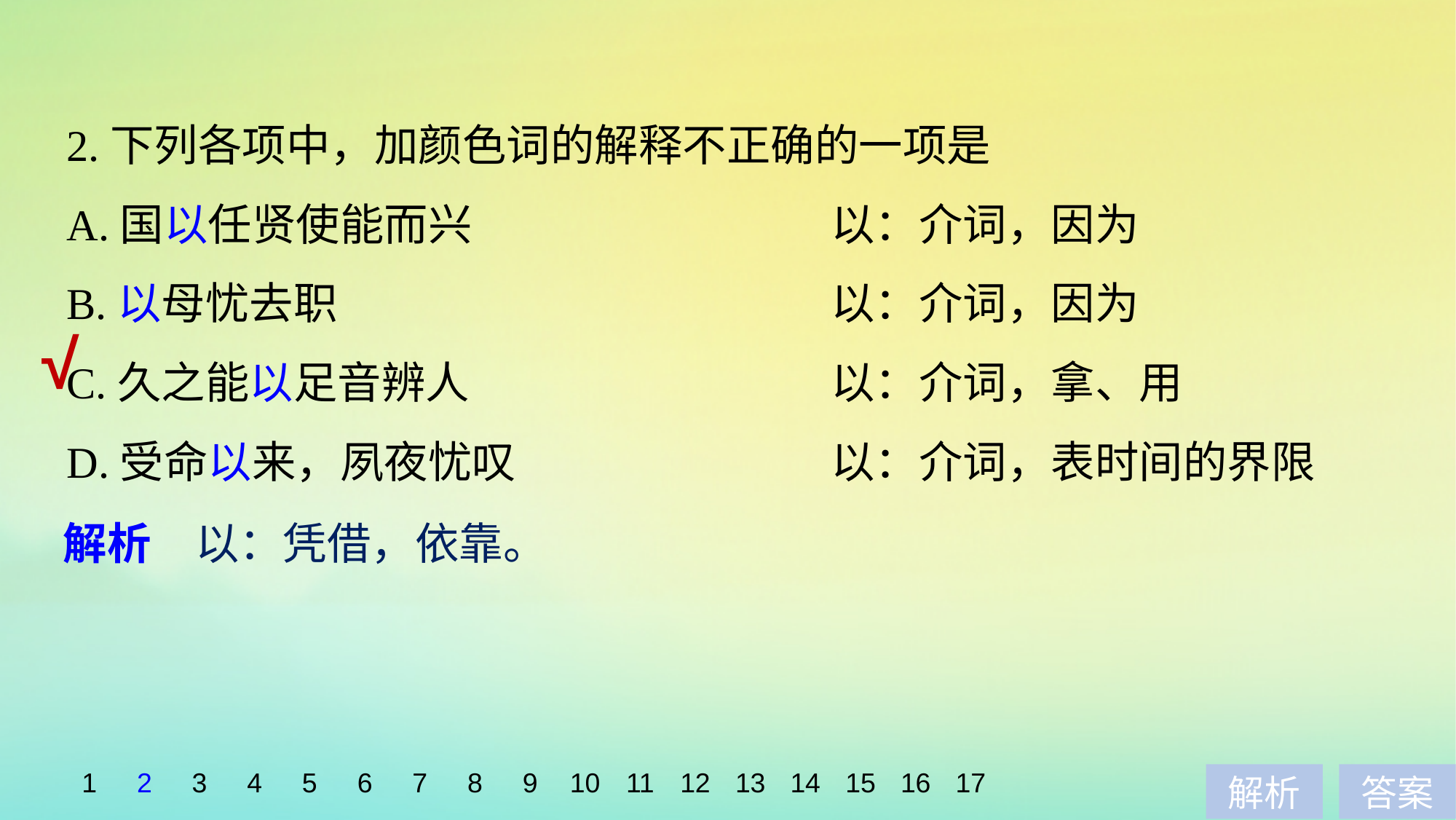

2.下列各项中，加颜色词的解释不正确的一项是
A.国以任贤使能而兴　　　　　		以：介词，因为
B.以母忧去职  					以：介词，因为
C.久之能以足音辨人  				以：介词，拿、用
D.受命以来，夙夜忧叹  			以：介词，表时间的界限
√
解析　以：凭借，依靠。
1
2
3
4
5
6
7
8
9
10
11
12
13
14
15
16
17
解析
答案